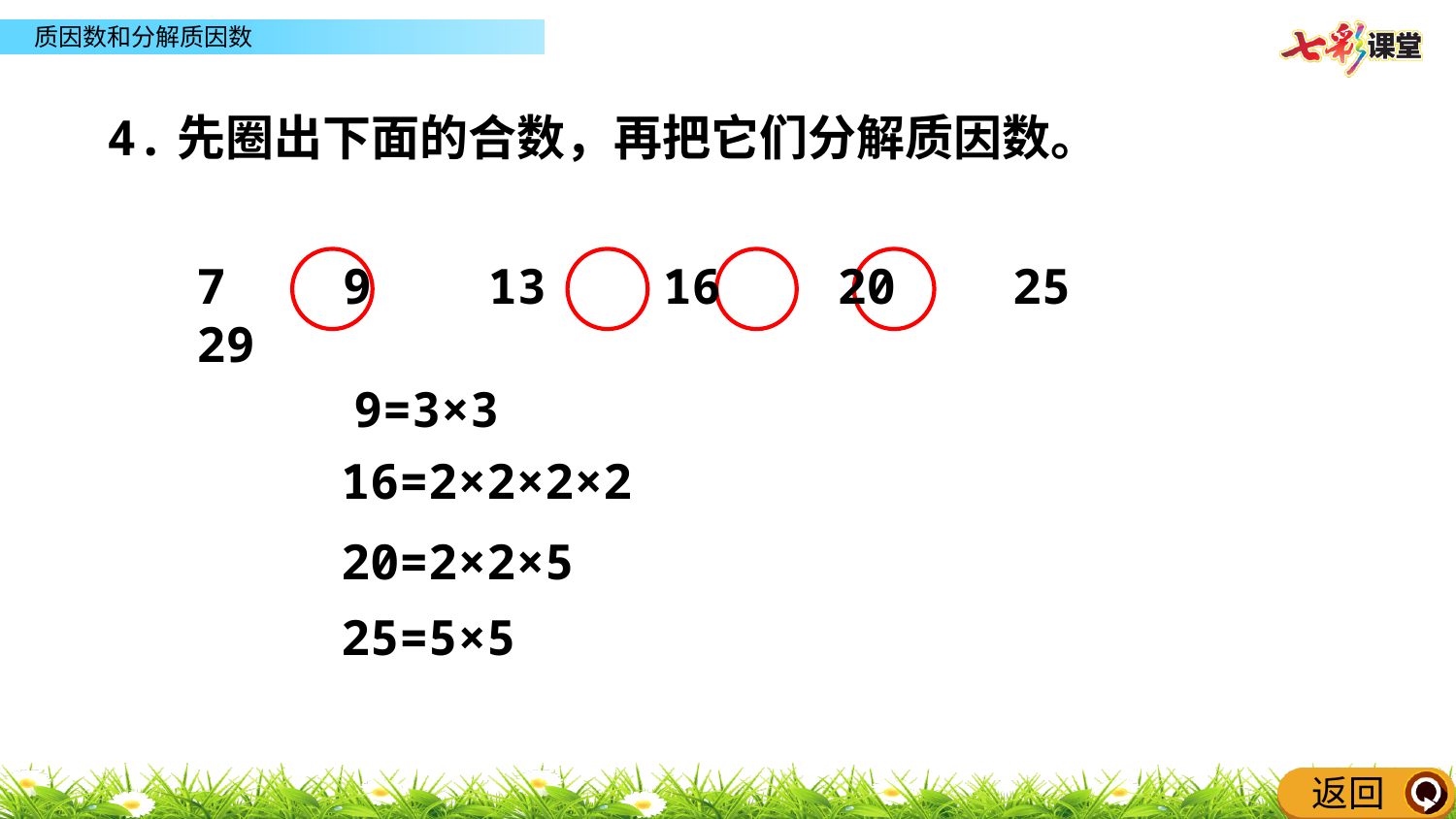

同步练习

4.先圈出下面的合数，再把它们分解质因数。
7    9    13    16    20    25    29

9=3×3
16=2×2×2×2
20=2×2×5
25=5×5